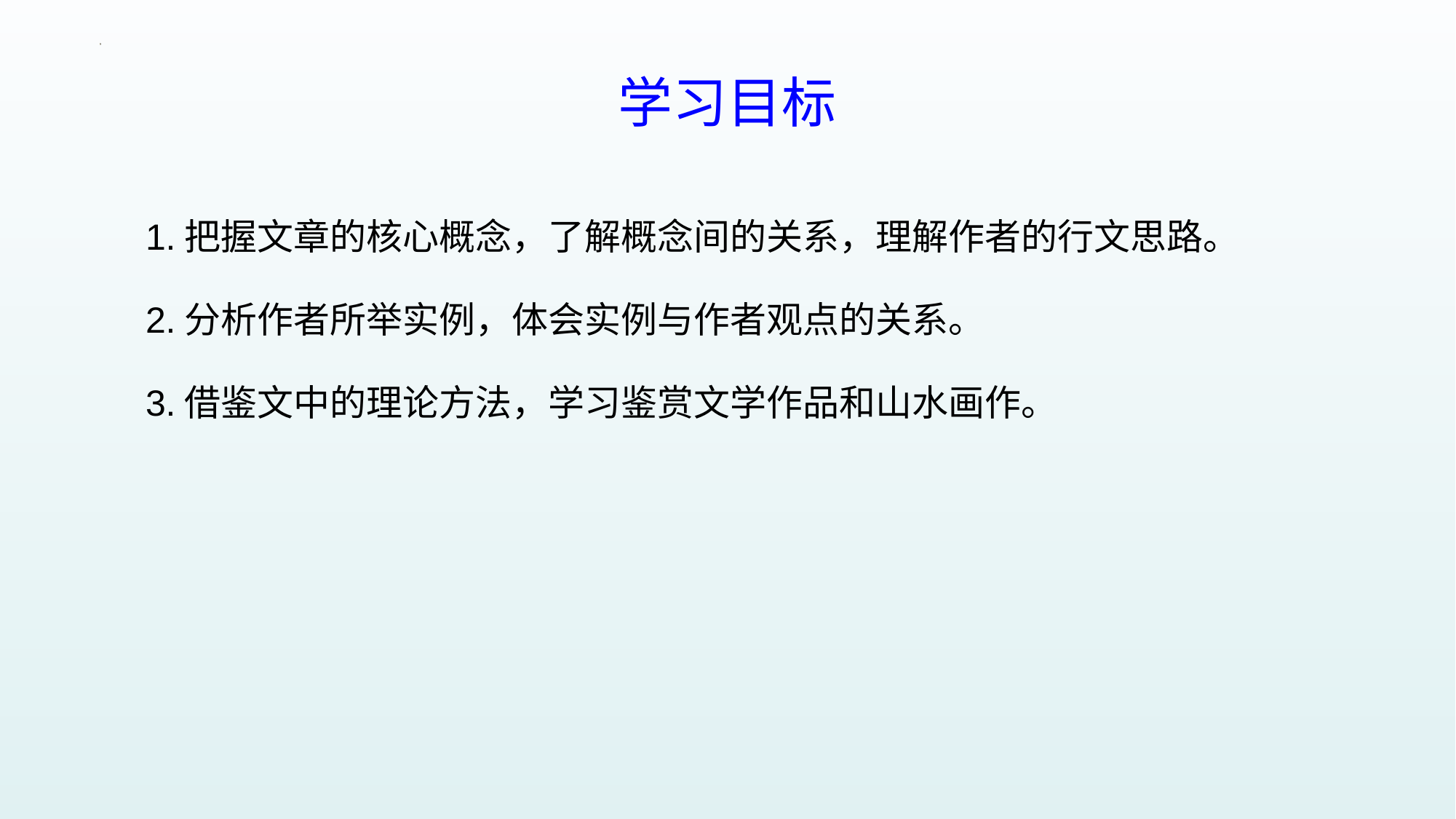

学习目标
1.把握文章的核心概念，了解概念间的关系，理解作者的行文思路。
2.分析作者所举实例，体会实例与作者观点的关系。
3.借鉴文中的理论方法，学习鉴赏文学作品和山水画作。